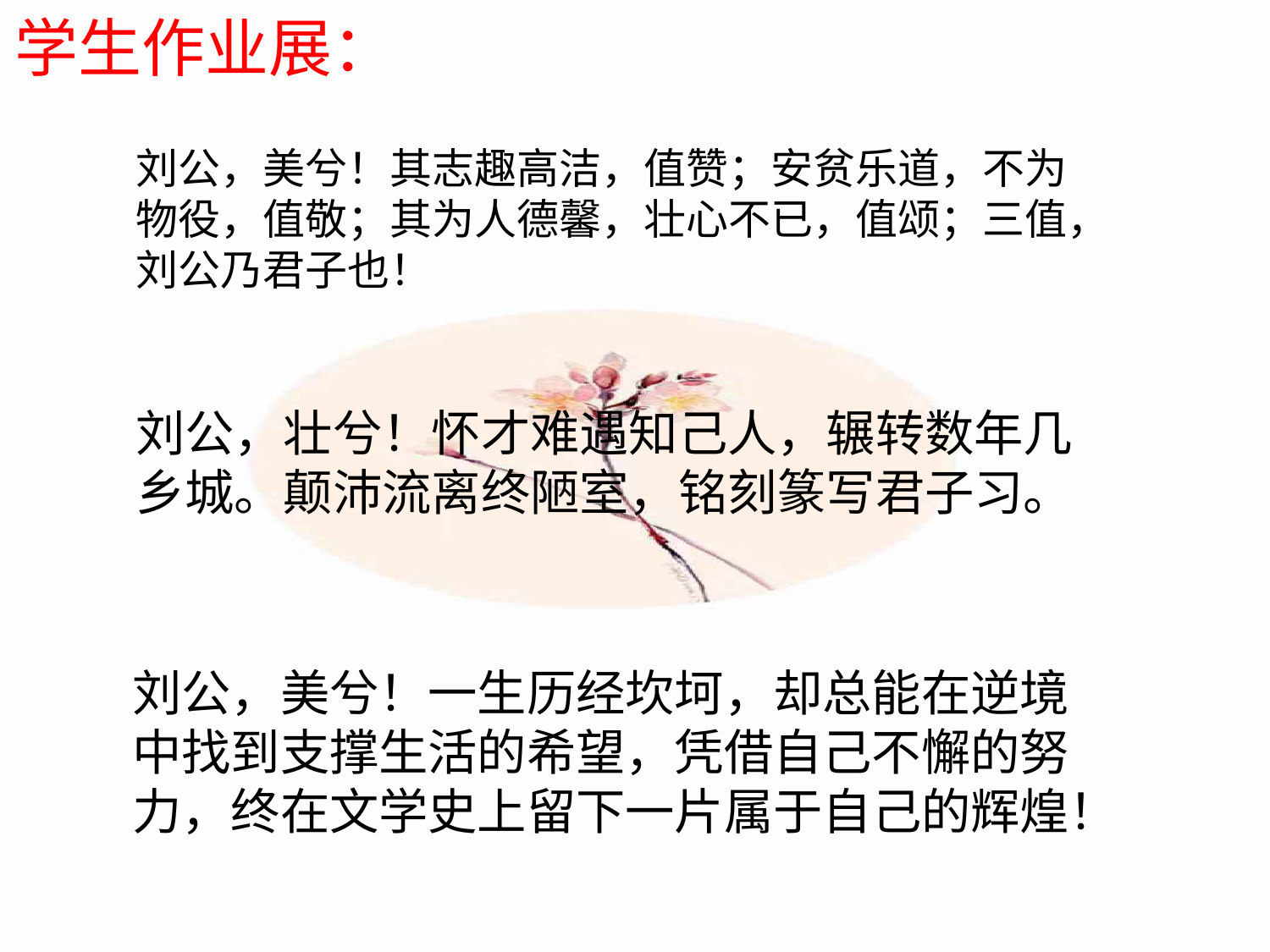

学生作业展：
刘公，美兮！其志趣高洁，值赞；安贫乐道，不为物役，值敬；其为人德馨，壮心不已，值颂；三值，刘公乃君子也！
刘公，壮兮！怀才难遇知己人，辗转数年几乡城。颠沛流离终陋室，铭刻篆写君子习。
刘公，美兮！一生历经坎坷，却总能在逆境中找到支撑生活的希望，凭借自己不懈的努力，终在文学史上留下一片属于自己的辉煌！